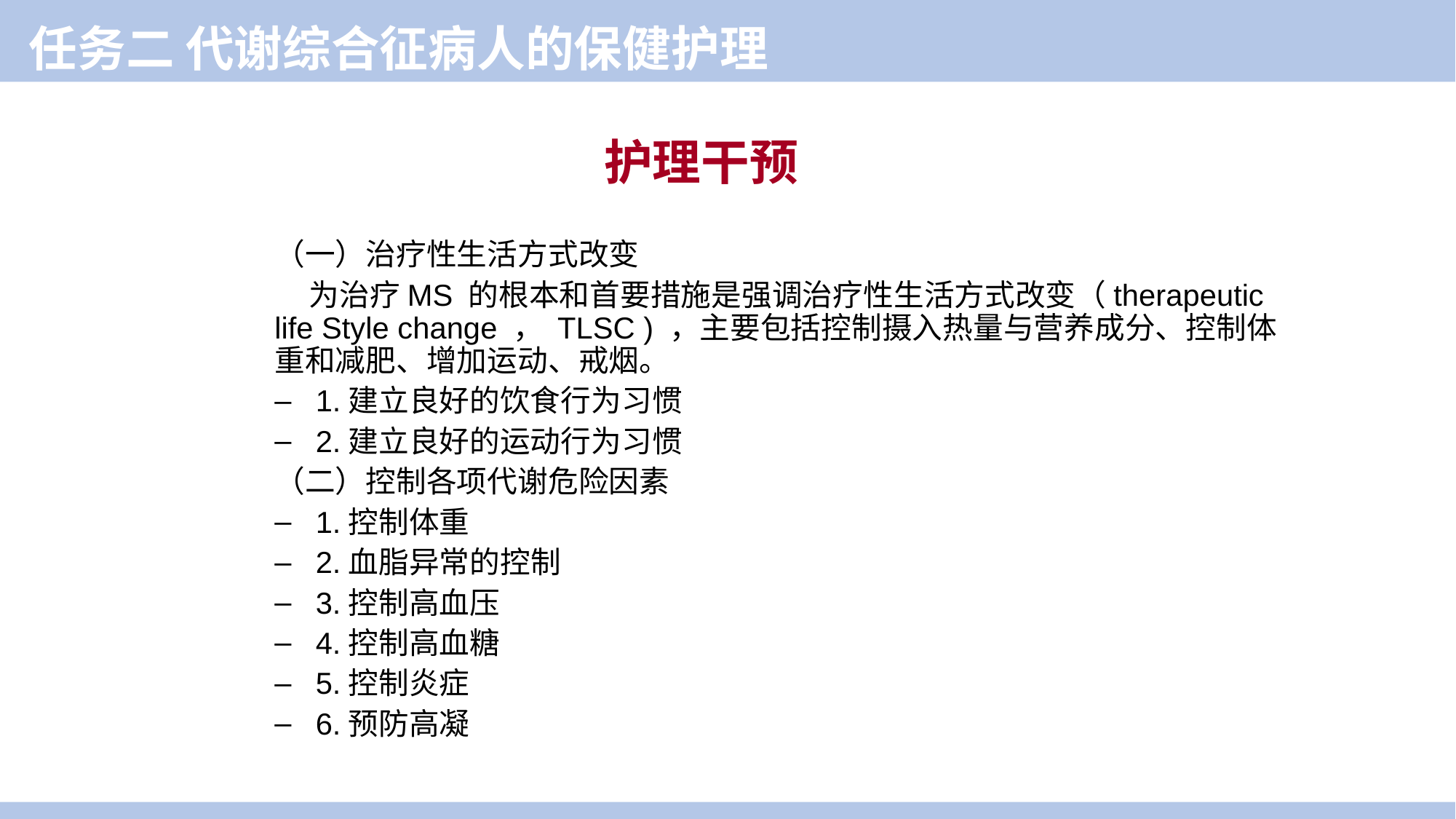

任务二 代谢综合征病人的保健护理
护理干预
（一）治疗性生活方式改变
    为治疗MS 的根本和首要措施是强调治疗性生活方式改变（therapeutic life Style change ， TLSC ) ，主要包括控制摄入热量与营养成分、控制体重和减肥、增加运动、戒烟。
1.建立良好的饮食行为习惯
2.建立良好的运动行为习惯
（二）控制各项代谢危险因素
1.控制体重
2.血脂异常的控制
3.控制高血压
4.控制高血糖
5.控制炎症
6.预防高凝